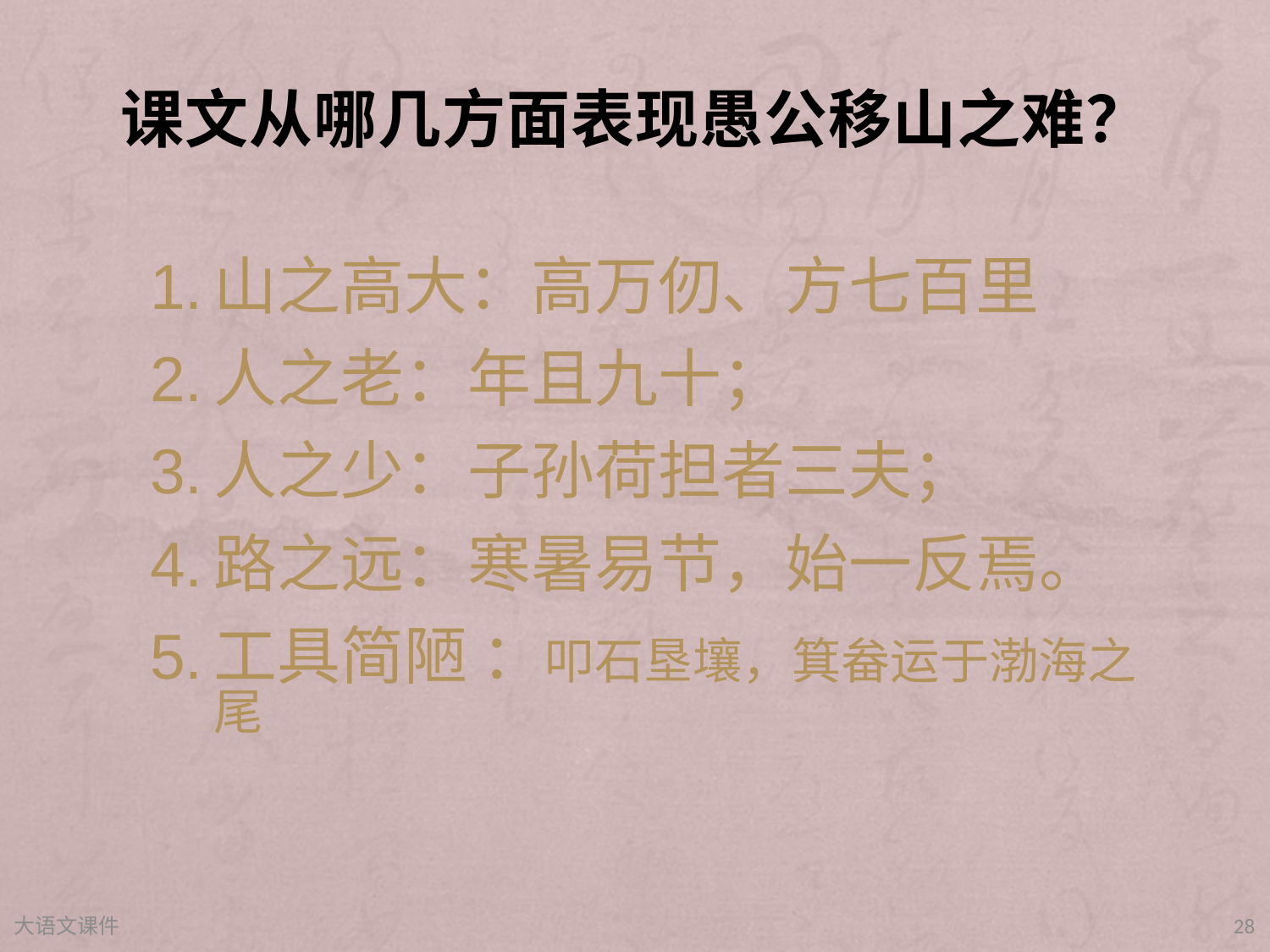

课文从哪几方面表现愚公移山之难？
山之高大：高万仞、方七百里
人之老：年且九十；
人之少：子孙荷担者三夫；
路之远：寒暑易节，始一反焉。
工具简陋 ：叩石垦壤，箕畚运于渤海之尾
大语文课件
28